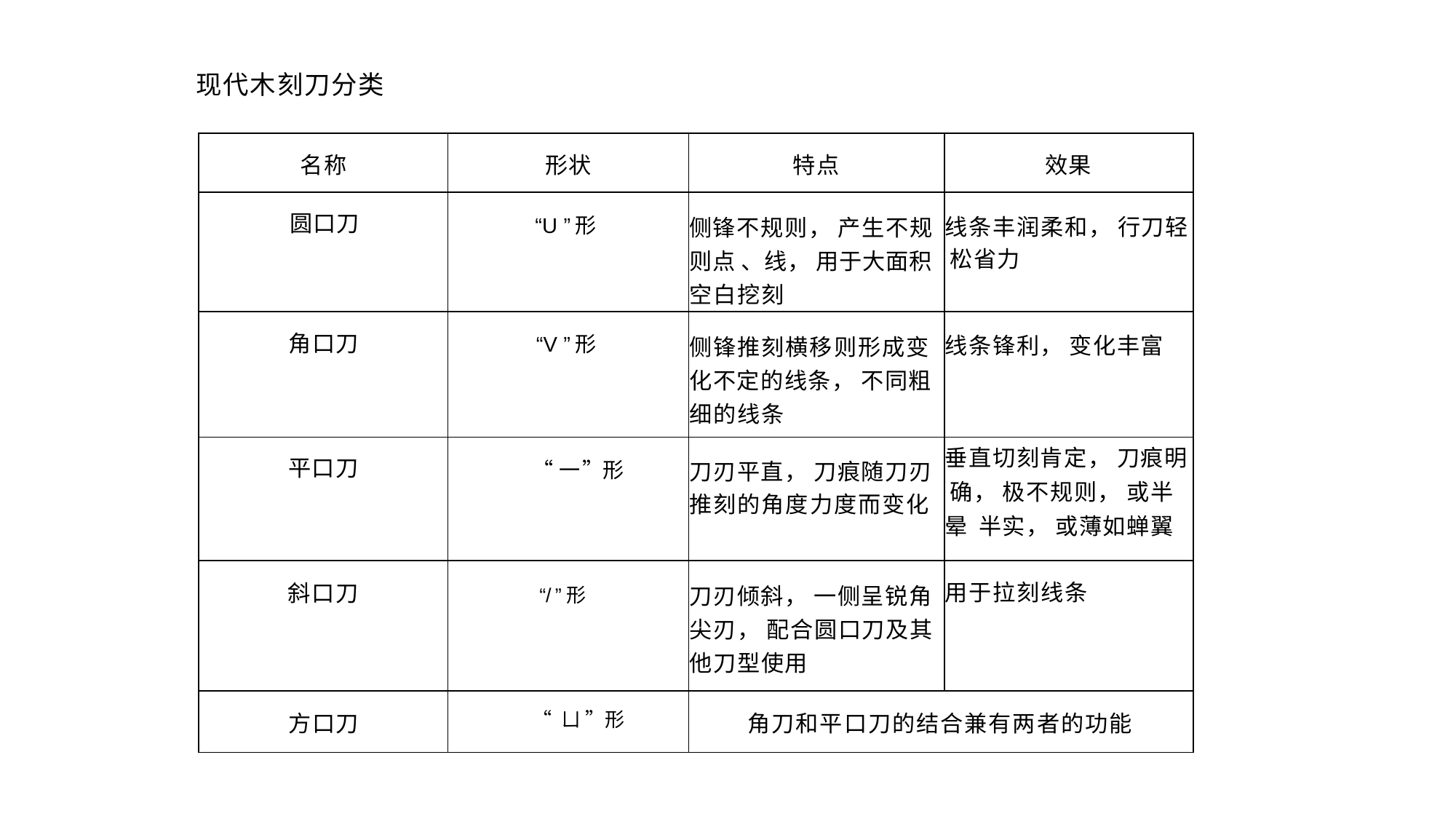

现代木刻刀分类
| 名称 | 形状 | 特点 | 效果 |
| --- | --- | --- | --- |
| 圆口刀 | “U ”形 | 侧锋不规则， 产生不规 则点 、线， 用于大面积 空白挖刻 | 线条丰润柔和， 行刀轻 松省力 |
| 角口刀 | “V ”形 | 侧锋推刻横移则形成变 化不定的线条， 不同粗 细的线条 | 线条锋利， 变化丰富 |
| 平口刀 | “一 ”形 | 刀刃平直， 刀痕随刀刃 推刻的角度力度而变化 | 垂直切刻肯定， 刀痕明 确， 极不规则， 或半晕 半实， 或薄如蝉翼 |
| 斜口刀 | “/ ”形 | 刀刃倾斜， 一侧呈锐角 尖刃， 配合圆口刀及其 他刀型使用 | 用于拉刻线条 |
| 方口刀 | “ ㄩ ”形 | 角刀和平口刀的结合兼有两者的功能 |  |